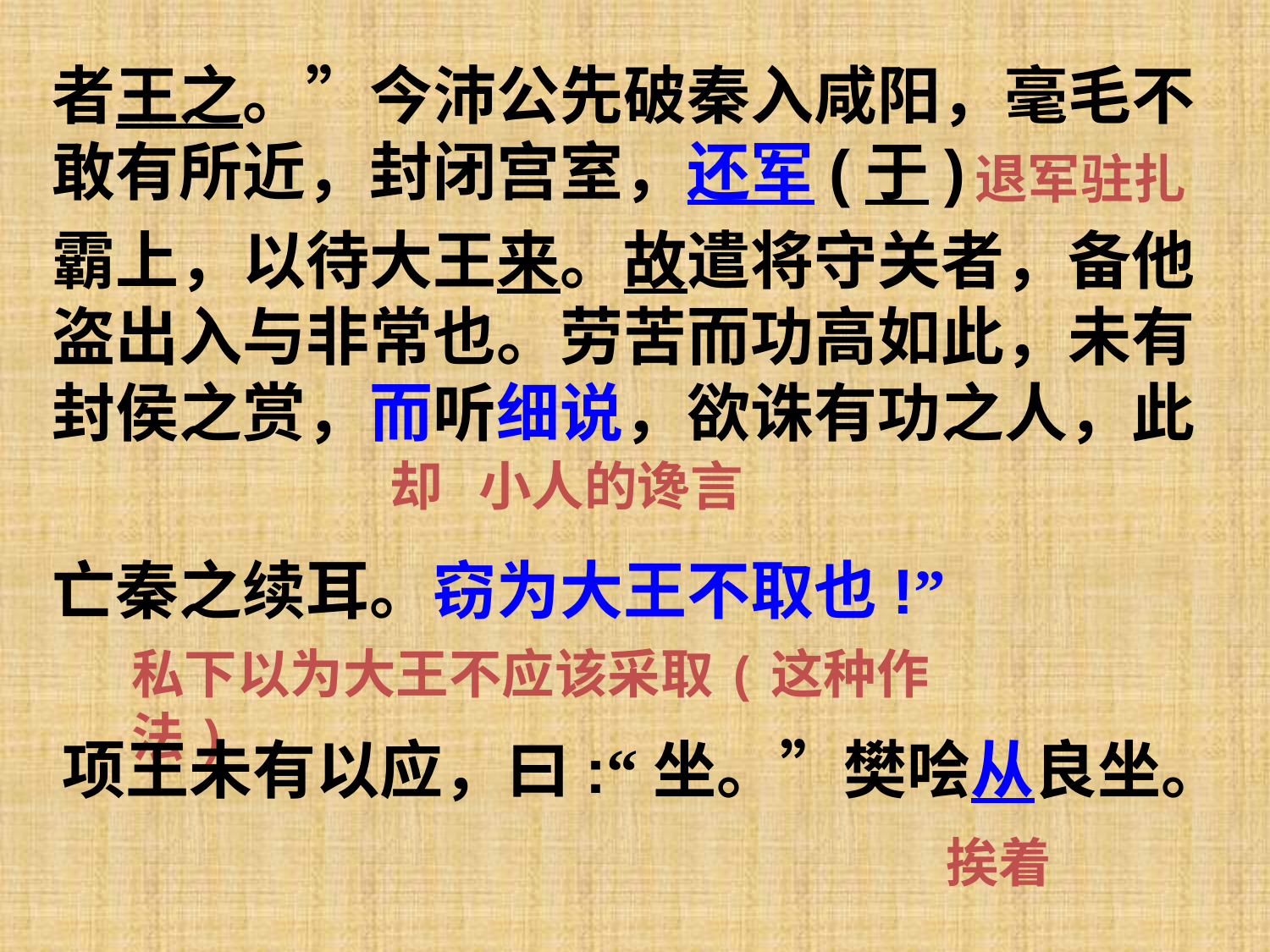

者王之。”今沛公先破秦入咸阳，毫毛不敢有所近，封闭宫室，还军(于)
霸上，以待大王来。故遣将守关者，备他盗出入与非常也。劳苦而功高如此，未有封侯之赏，而听细说，欲诛有功之人，此

亡秦之续耳。窃为大王不取也!”

退军驻扎
却
小人的谗言
私下以为大王不应该采取(这种作法)
项王未有以应，曰:“坐。”樊哙从良坐。
挨着